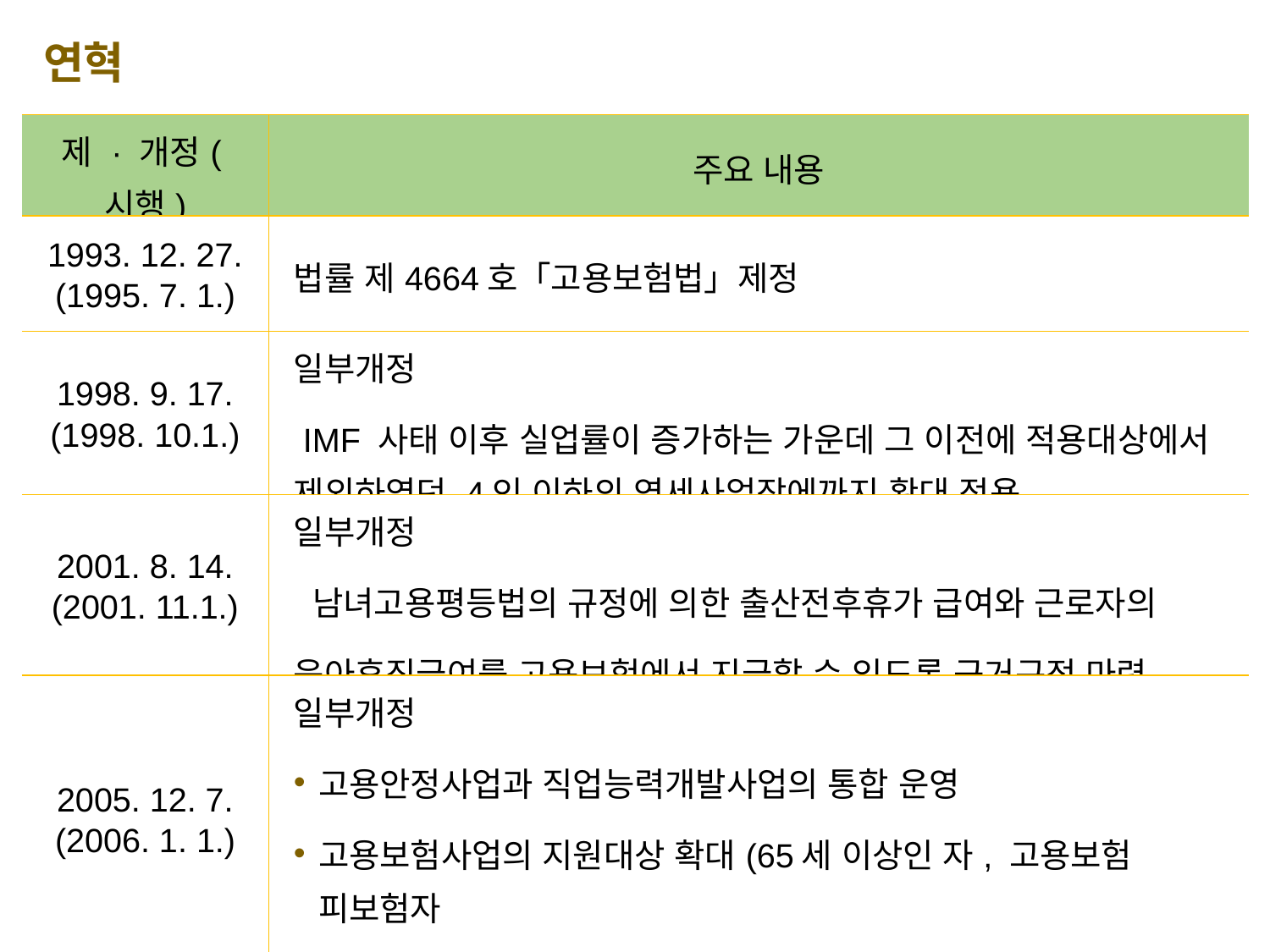

연혁
| 제 · 개정(시행) | 주요 내용 |
| --- | --- |
| 1993. 12. 27. (1995. 7. 1.) | 법률 제4664호「고용보험법」제정 |
| 1998. 9. 17. (1998. 10.1.) | 일부개정 IMF 사태 이후 실업률이 증가하는 가운데 그 이전에 적용대상에서 제외하였던 4인 이하의 영세사업장에까지 확대 적용 |
| 2001. 8. 14. (2001. 11.1.) | 일부개정 남녀고용평등법의 규정에 의한 출산전후휴가 급여와 근로자의 육아휴직급여를 고용보험에서 지급할 수 있도록 근거규정 마련 |
| 2005. 12. 7. (2006. 1. 1.) | 일부개정 고용안정사업과 직업능력개발사업의 통합 운영 고용보험사업의 지원대상 확대(65세 이상인 자, 고용보험 피보험자 또는 피보험자이었던 자가 아닌 실업자) |